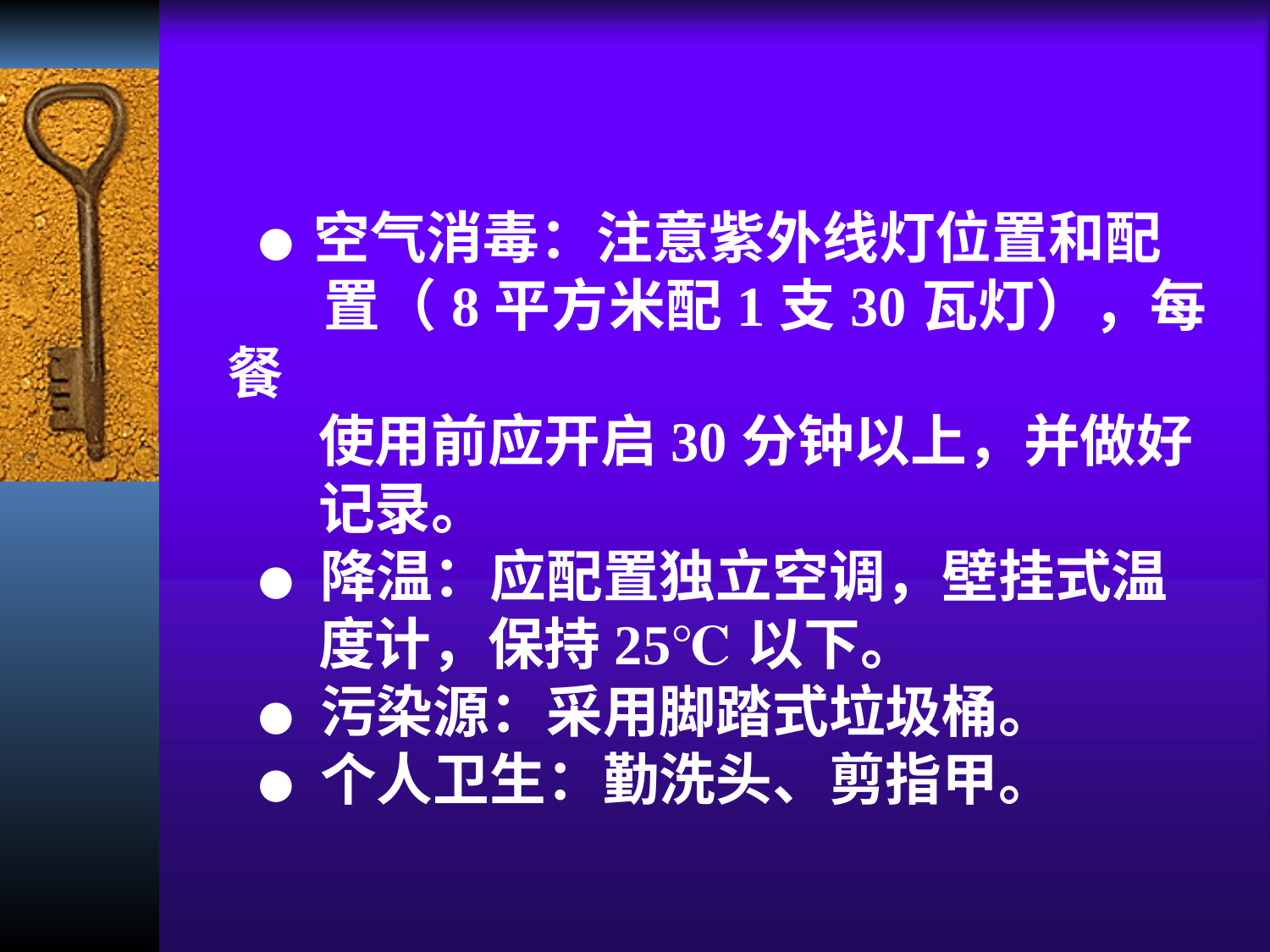

● 空气消毒：注意紫外线灯位置和配
      置（8平方米配1支30瓦灯），每餐
      使用前应开启30分钟以上，并做好
      记录。
    ● 降温：应配置独立空调，壁挂式温
      度计，保持25℃以下。
    ● 污染源：采用脚踏式垃圾桶。
    ● 个人卫生：勤洗头、剪指甲。